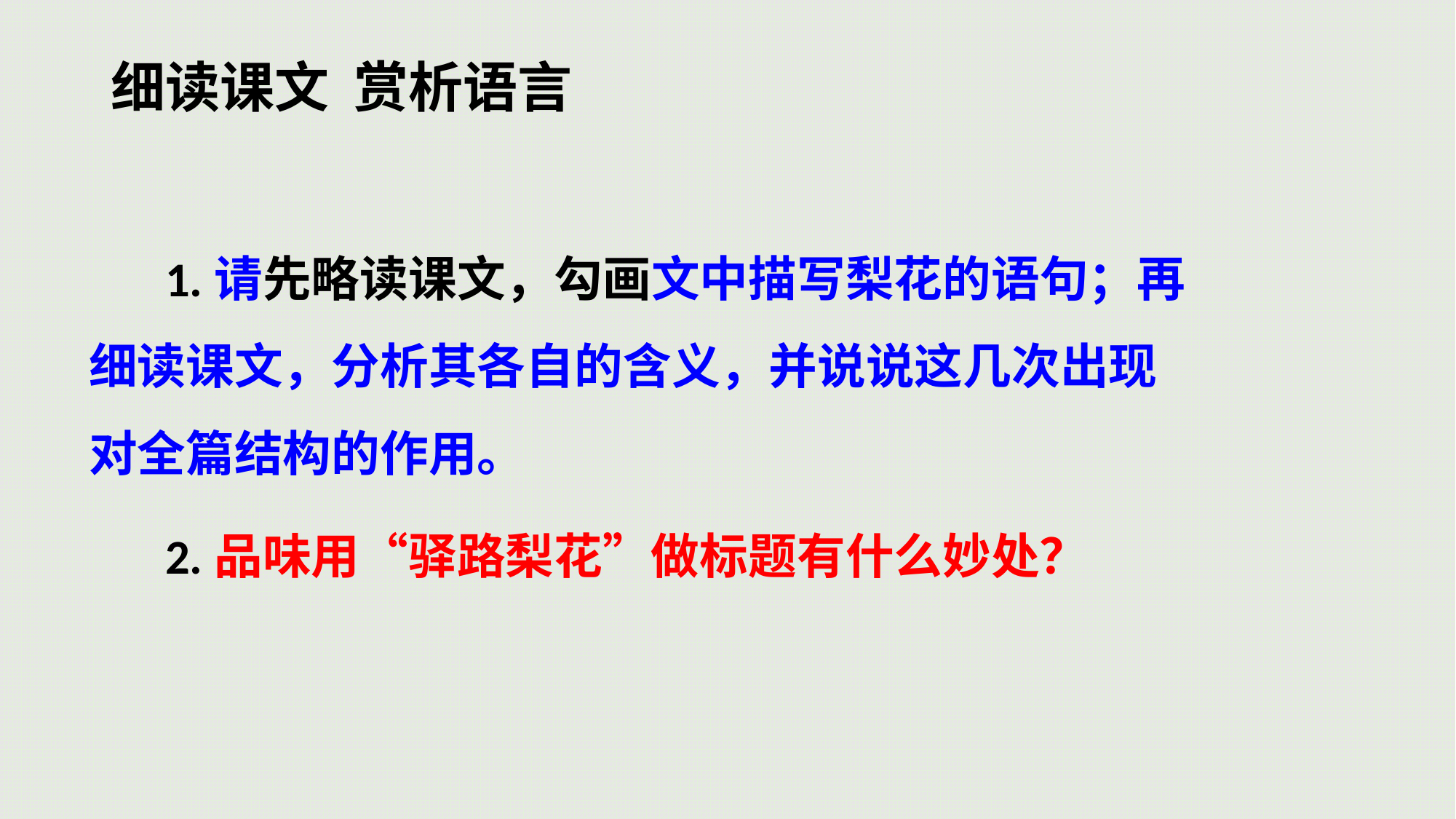

# 细读课文  赏析语言

       1.请先略读课文，勾画文中描写梨花的语句；再细读课文，分析其各自的含义，并说说这几次出现对全篇结构的作用。
       2.品味用“驿路梨花”做标题有什么妙处？